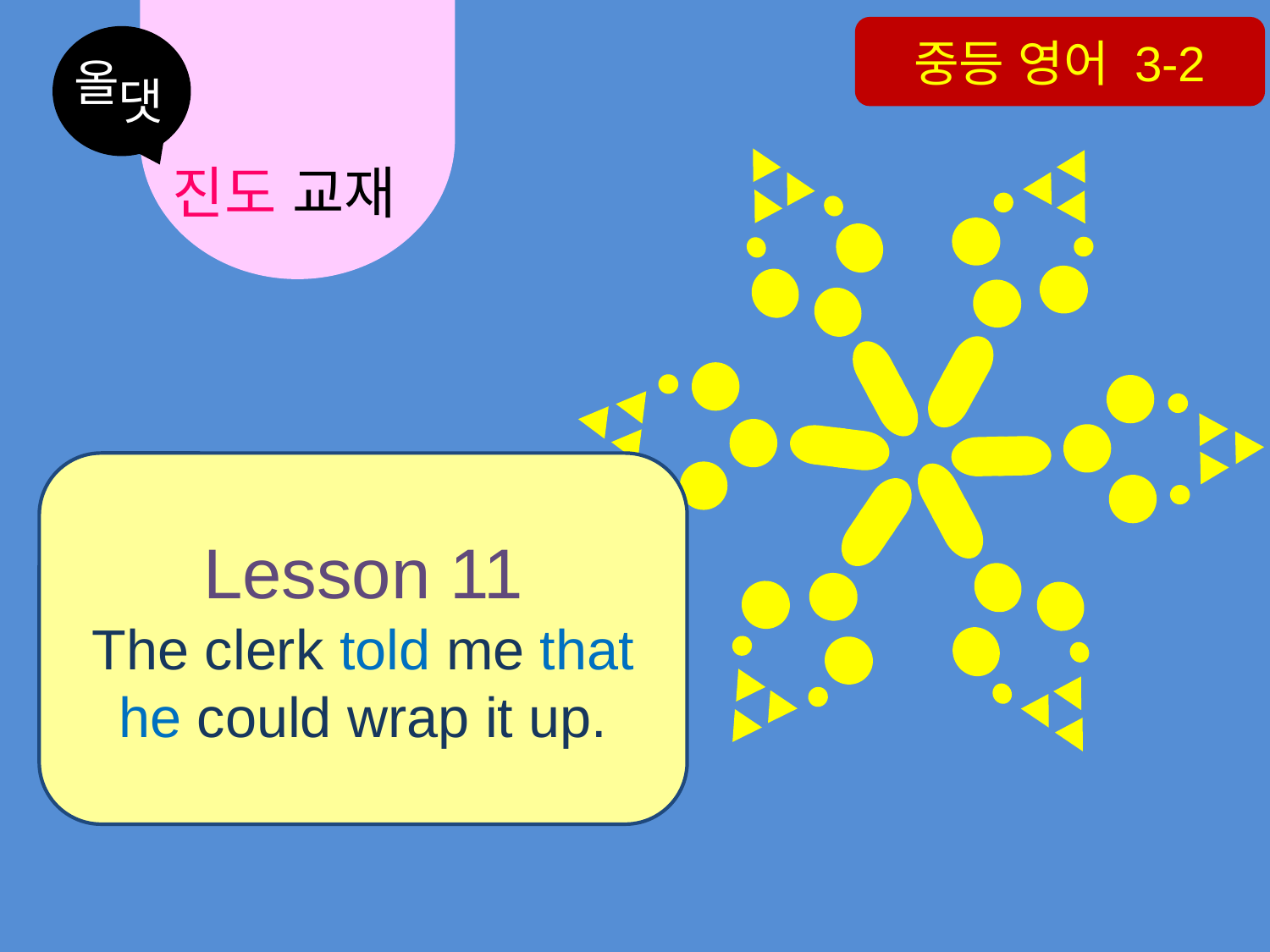

올
댓
진도 교재

중등 영어 3-2

Lesson 11
The clerk told me that he could wrap it up.